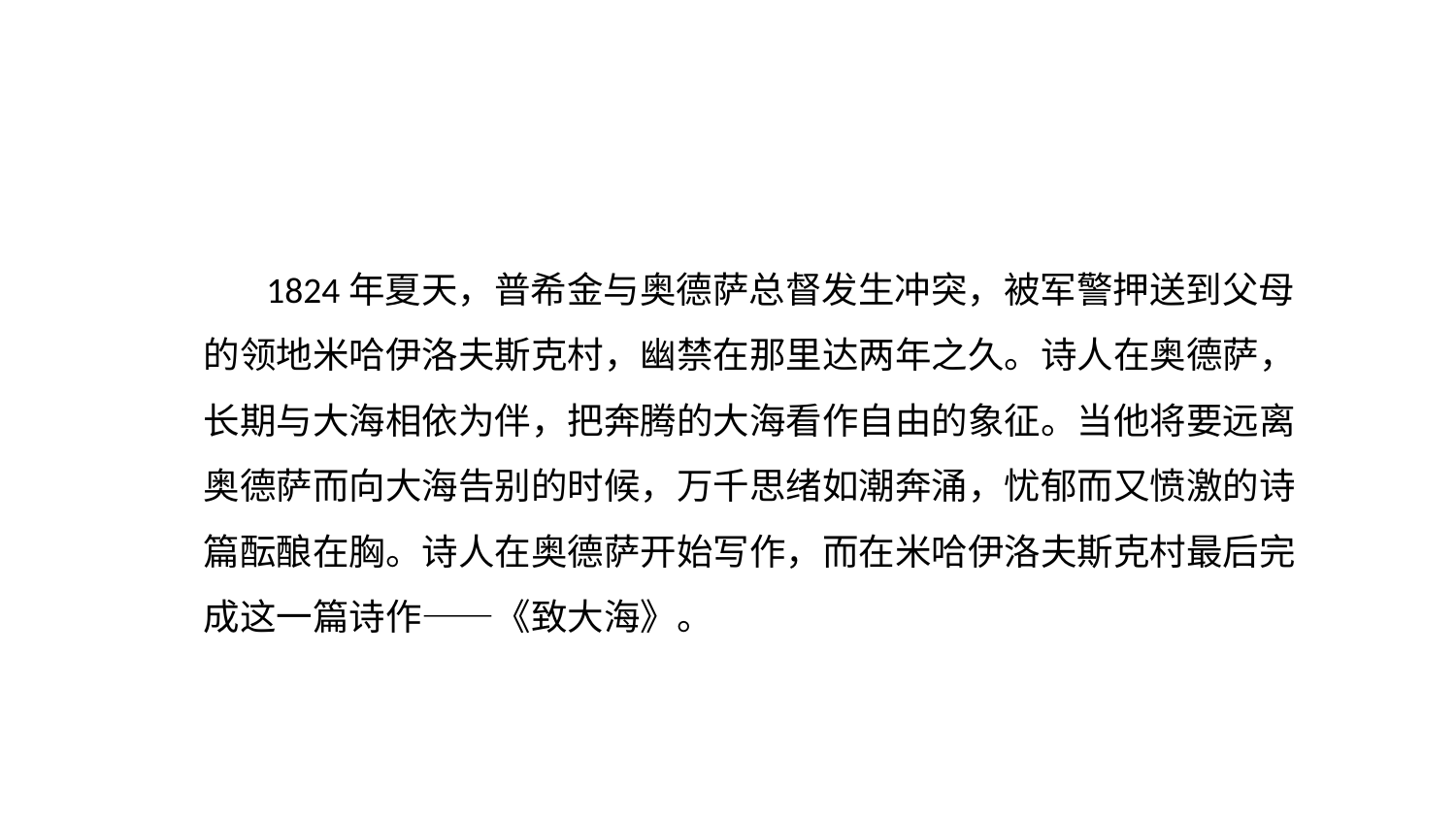

写作背景
 1824年夏天，普希金与奥德萨总督发生冲突，被军警押送到父母的领地米哈伊洛夫斯克村，幽禁在那里达两年之久。诗人在奥德萨，长期与大海相依为伴，把奔腾的大海看作自由的象征。当他将要远离奥德萨而向大海告别的时候，万千思绪如潮奔涌，忧郁而又愤激的诗篇酝酿在胸。诗人在奥德萨开始写作，而在米哈伊洛夫斯克村最后完成这一篇诗作——《致大海》。